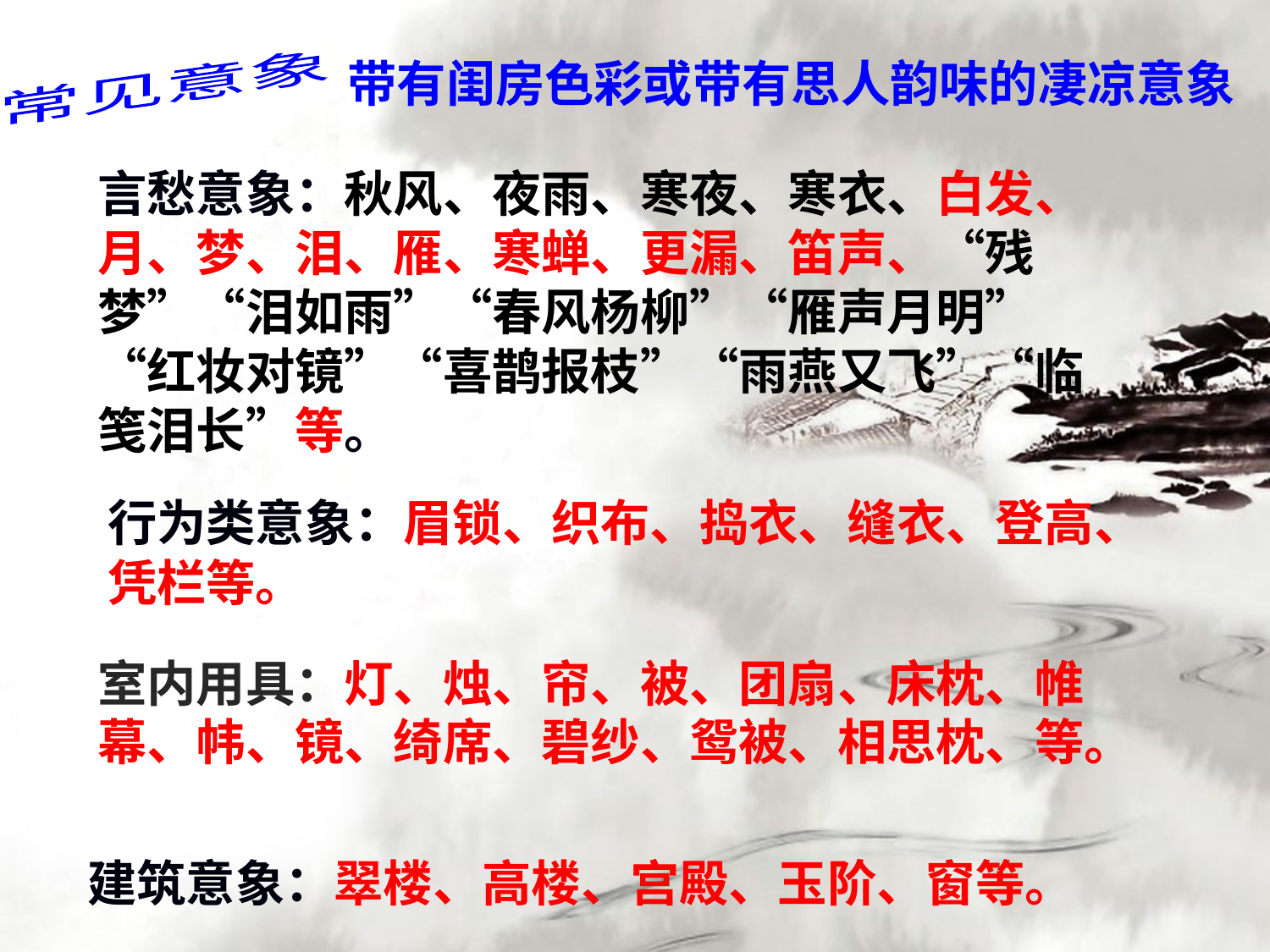

常见意象
带有闺房色彩或带有思人韵味的凄凉意象
言愁意象：秋风、夜雨、寒夜、寒衣、白发、月、梦、泪、雁、寒蝉、更漏、笛声、“残梦”“泪如雨”“春风杨柳”“雁声月明”“红妆对镜”“喜鹊报枝”“雨燕又飞”“临笺泪长”等。
行为类意象：眉锁、织布、捣衣、缝衣、登高、凭栏等。
室内用具：灯、烛、帘、被、团扇、床枕、帷幕、帏、镜、绮席、碧纱、鸳被、相思枕、等。
建筑意象：翠楼、高楼、宫殿、玉阶、窗等。